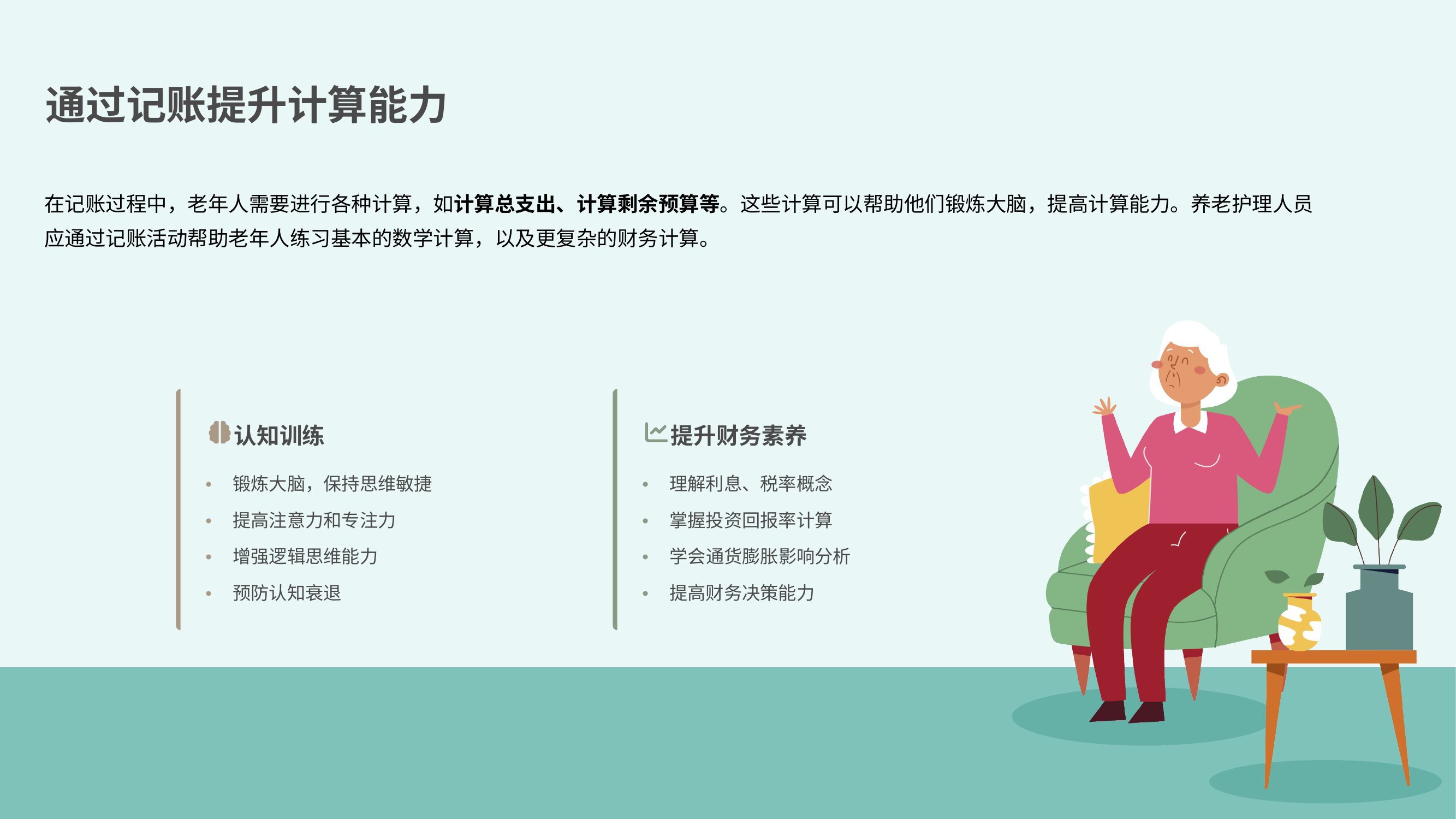

通过记账提升计算能力
在记账过程中，老年人需要进行各种计算，如计算总支出、计算剩余预算等。这些计算可以帮助他们锻炼大脑，提高计算能力。养老护理人员应通过记账活动帮助老年人练习基本的数学计算，以及更复杂的财务计算。

认知训练
提升财务素养

•
锻炼大脑，保持思维敏捷
•
理解利息、税率概念
•
提高注意力和专注力
•
掌握投资回报率计算
•
增强逻辑思维能力
•
学会通货膨胀影响分析
•
预防认知衰退
•
提高财务决策能力